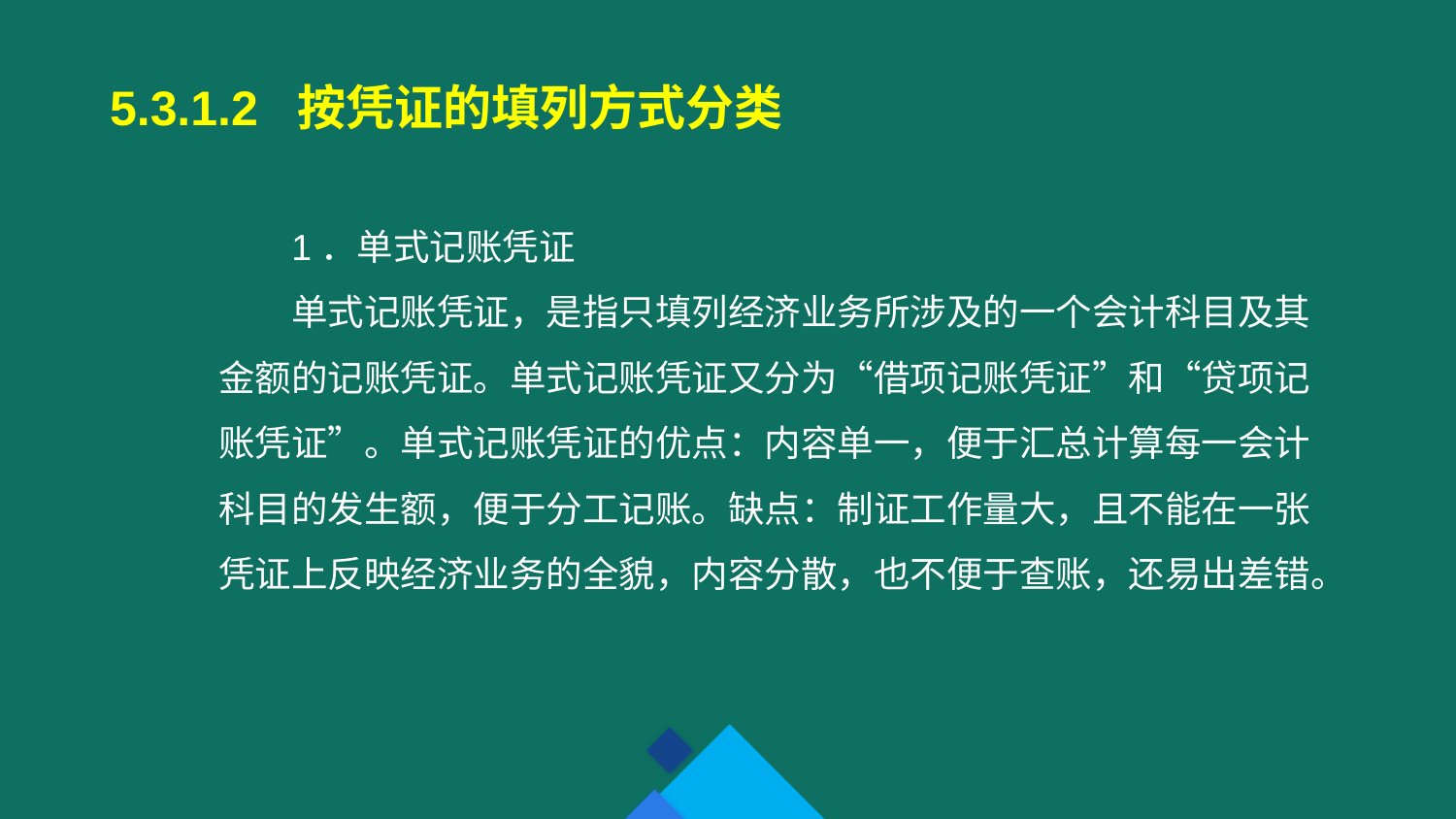

5.3.1.2  按凭证的填列方式分类
1．单式记账凭证
单式记账凭证，是指只填列经济业务所涉及的一个会计科目及其金额的记账凭证。单式记账凭证又分为“借项记账凭证”和“贷项记账凭证”。单式记账凭证的优点：内容单一，便于汇总计算每一会计科目的发生额，便于分工记账。缺点：制证工作量大，且不能在一张凭证上反映经济业务的全貌，内容分散，也不便于查账，还易出差错。